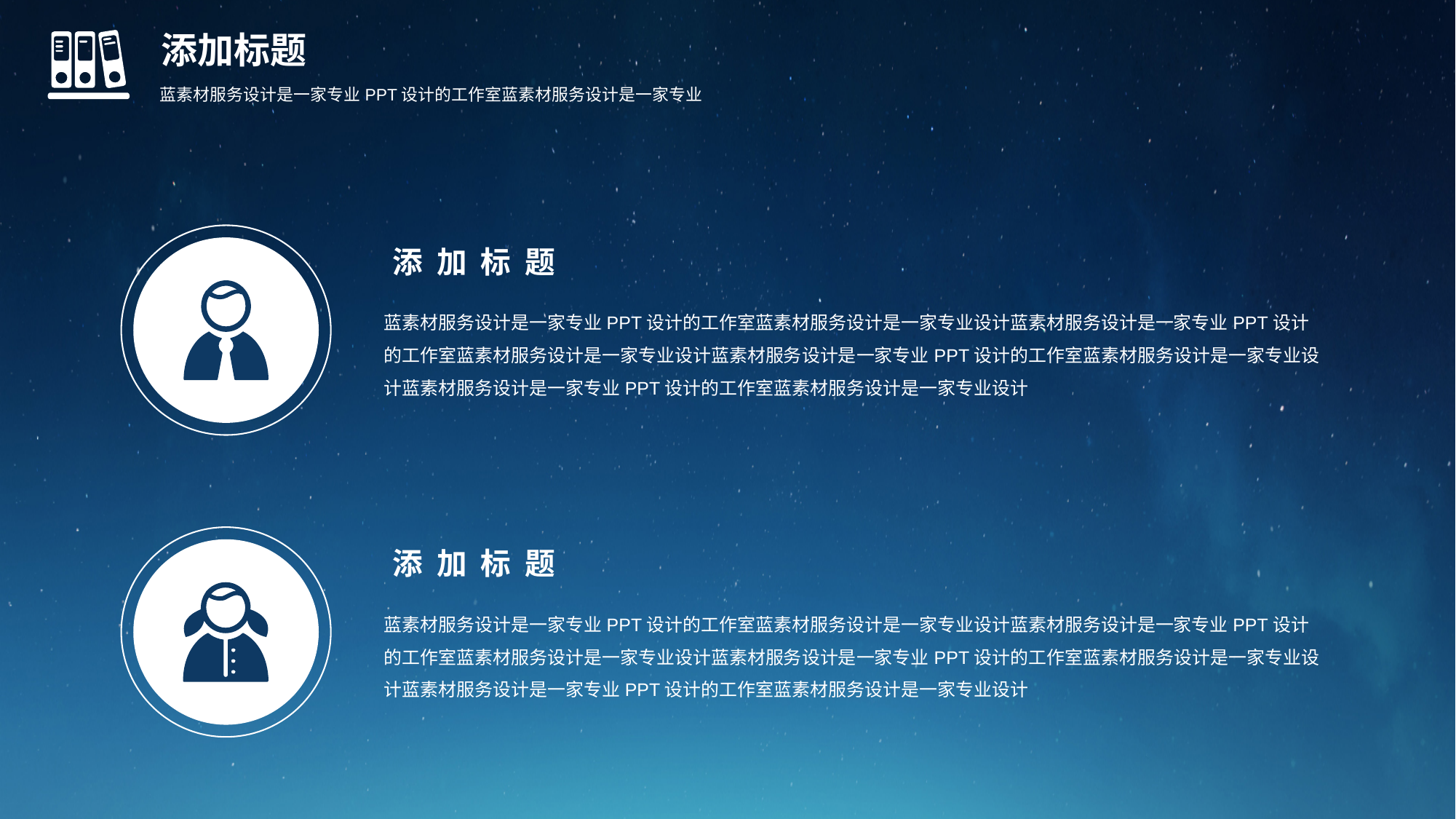

添加标题
蓝素材服务设计是一家专业PPT设计的工作室蓝素材服务设计是一家专业

添  加  标  题
蓝素材服务设计是一家专业PPT设计的工作室蓝素材服务设计是一家专业设计蓝素材服务设计是一家专业PPT设计的工作室蓝素材服务设计是一家专业设计蓝素材服务设计是一家专业PPT设计的工作室蓝素材服务设计是一家专业设计蓝素材服务设计是一家专业PPT设计的工作室蓝素材服务设计是一家专业设计

添  加  标  题
蓝素材服务设计是一家专业PPT设计的工作室蓝素材服务设计是一家专业设计蓝素材服务设计是一家专业PPT设计的工作室蓝素材服务设计是一家专业设计蓝素材服务设计是一家专业PPT设计的工作室蓝素材服务设计是一家专业设计蓝素材服务设计是一家专业PPT设计的工作室蓝素材服务设计是一家专业设计